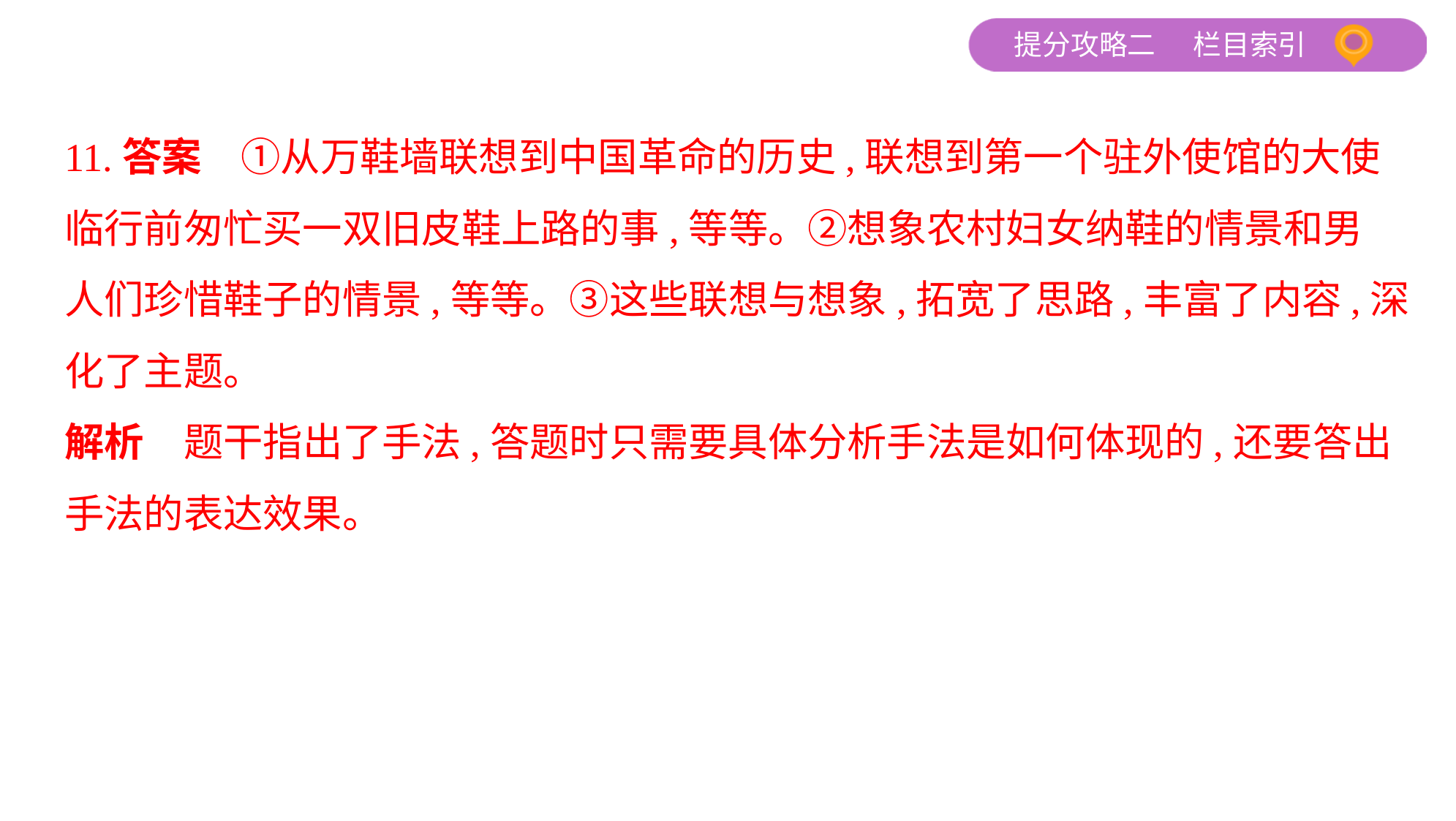

11.答案　①从万鞋墙联想到中国革命的历史,联想到第一个驻外使馆的大使
临行前匆忙买一双旧皮鞋上路的事,等等。②想象农村妇女纳鞋的情景和男
人们珍惜鞋子的情景,等等。③这些联想与想象,拓宽了思路,丰富了内容,深
化了主题。
解析　题干指出了手法,答题时只需要具体分析手法是如何体现的,还要答出
手法的表达效果。